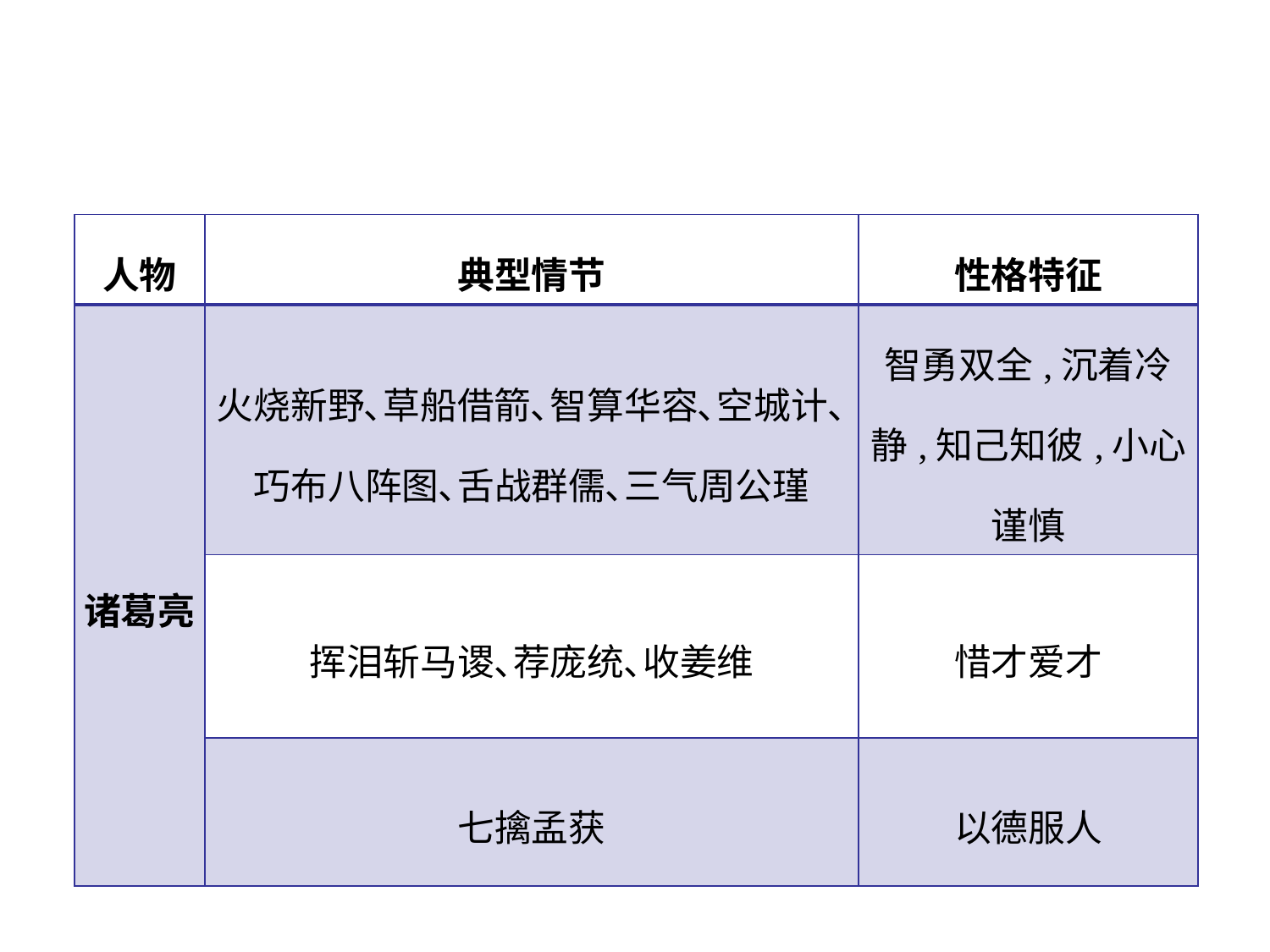

| 人物 | 典型情节 | 性格特征 |
| --- | --- | --- |
| 诸葛亮 | 火烧新野､草船借箭､智算华容､空城计､巧布八阵图､舌战群儒､三气周公瑾 | 智勇双全,沉着冷静,知己知彼,小心谨慎 |
|  | 挥泪斩马谡､荐庞统､收姜维 | 惜才爱才 |
|  | 七擒孟获 | 以德服人 |